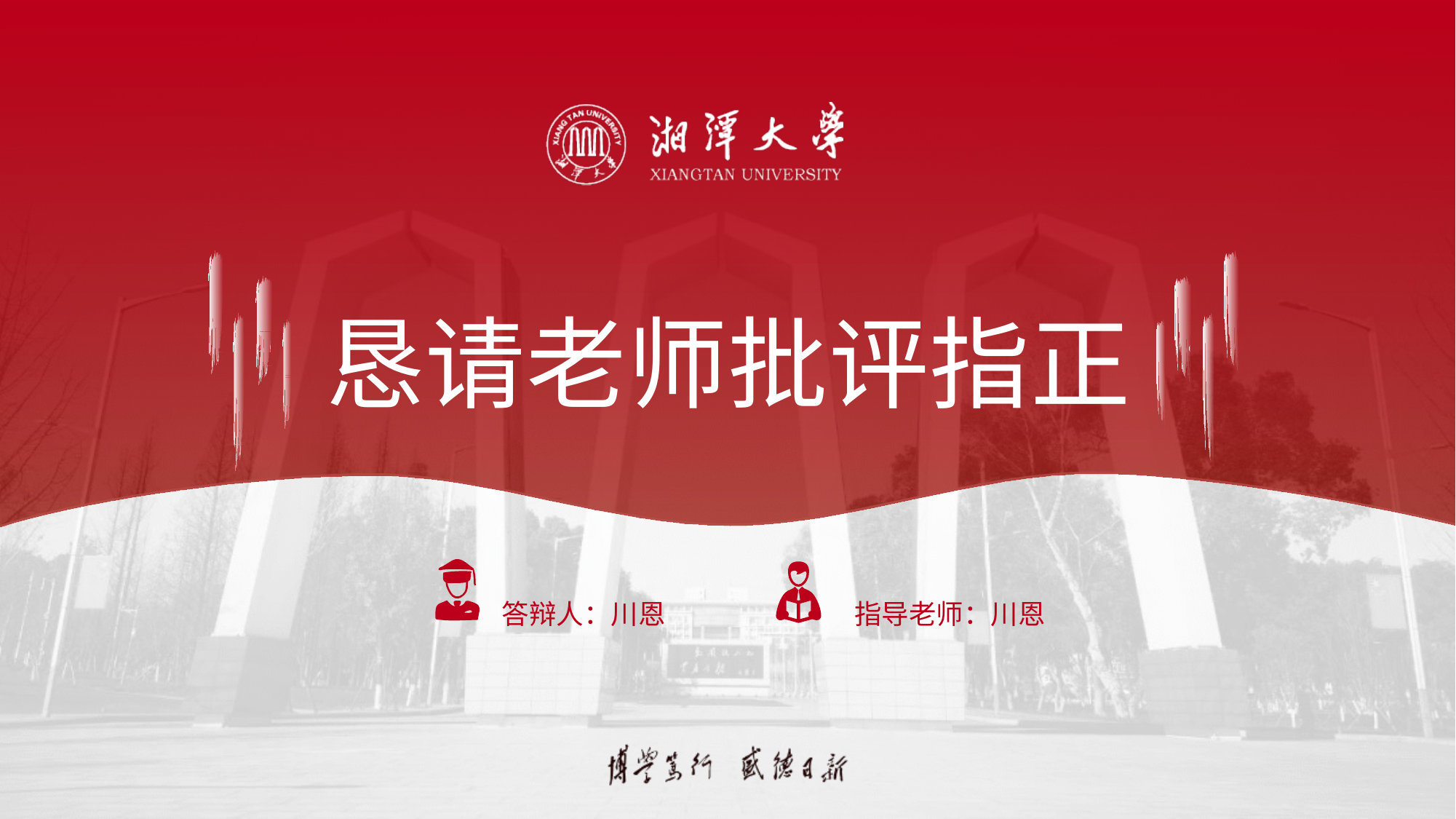

恳
请
老
师
批
评
指
正

答辩人：川恩
指导老师：川恩